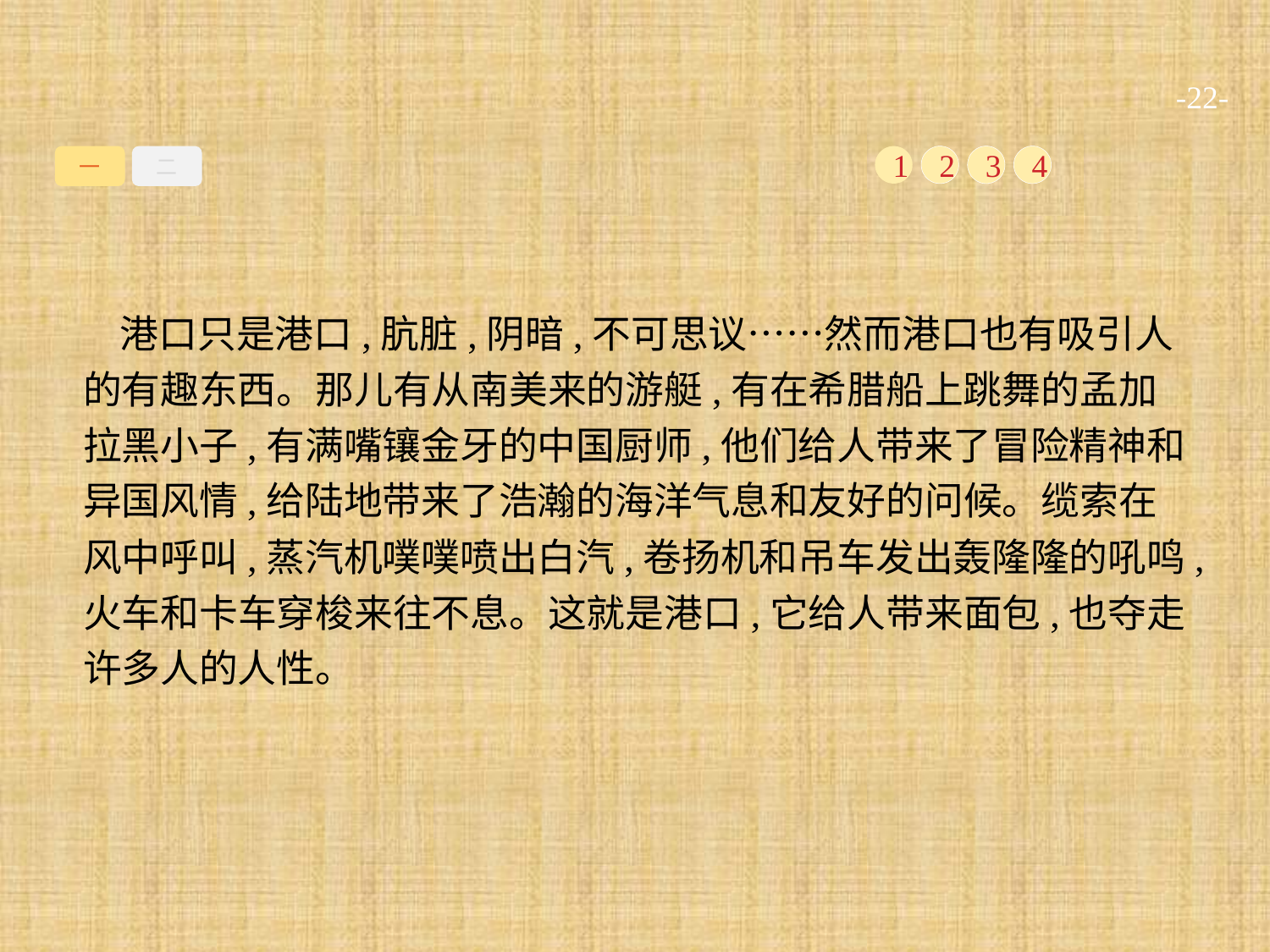

-22-
一
二
1
2
3
4
港口只是港口,肮脏,阴暗,不可思议……然而港口也有吸引人的有趣东西。那儿有从南美来的游艇,有在希腊船上跳舞的孟加拉黑小子,有满嘴镶金牙的中国厨师,他们给人带来了冒险精神和异国风情,给陆地带来了浩瀚的海洋气息和友好的问候。缆索在风中呼叫,蒸汽机噗噗喷出白汽,卷扬机和吊车发出轰隆隆的吼鸣,火车和卡车穿梭来往不息。这就是港口,它给人带来面包,也夺走许多人的人性。